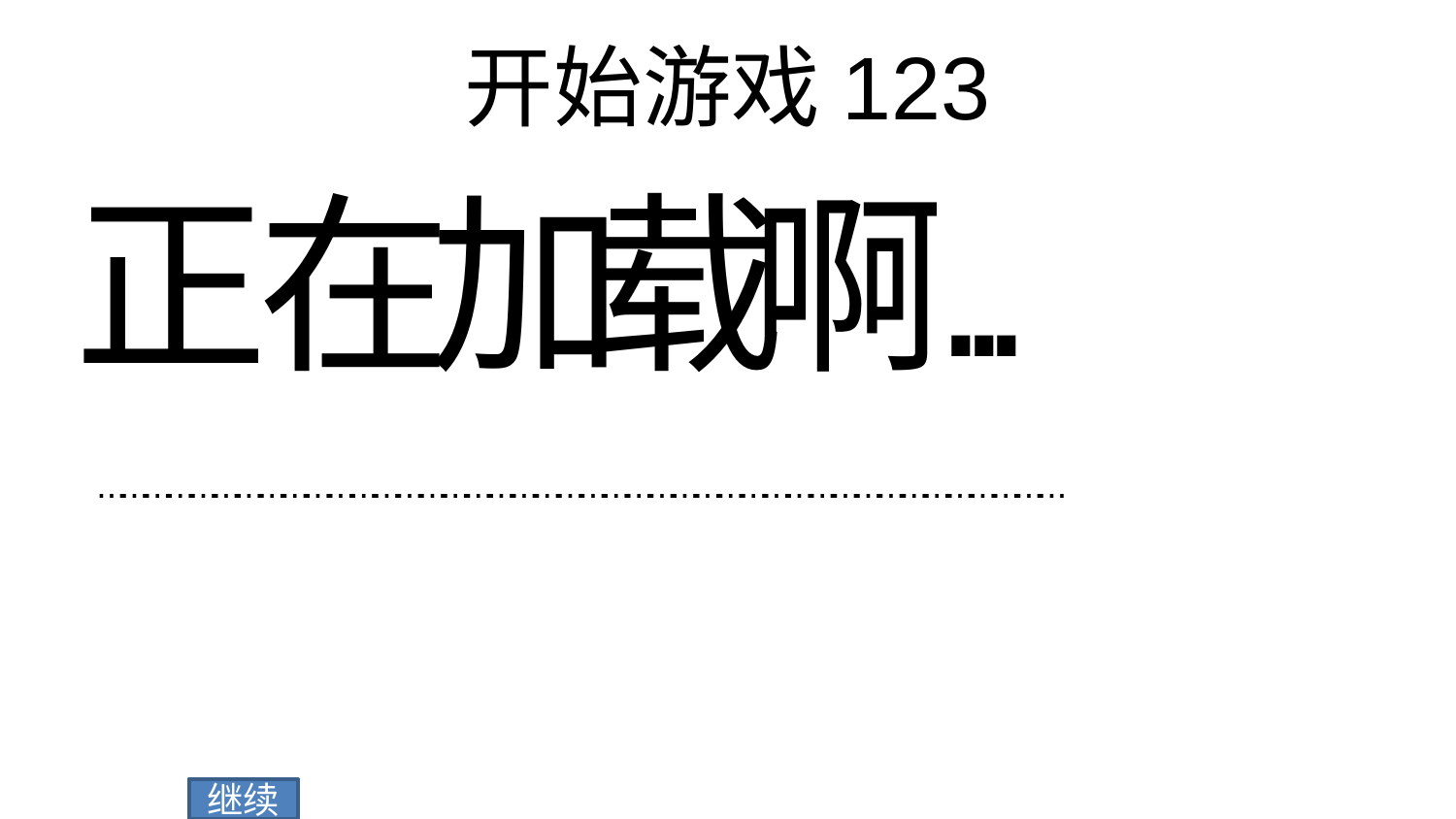

# 开始游戏123
正
在
加
载
啊
.
.
.
...
...
...
...
...
...
...
...
...
...
...
...
...
...
...
...
...
...
...
...
...
...
...
...
...
...
...
...
...
...
...
...
...
...
...
...
...
...
...
...
...
...
继续